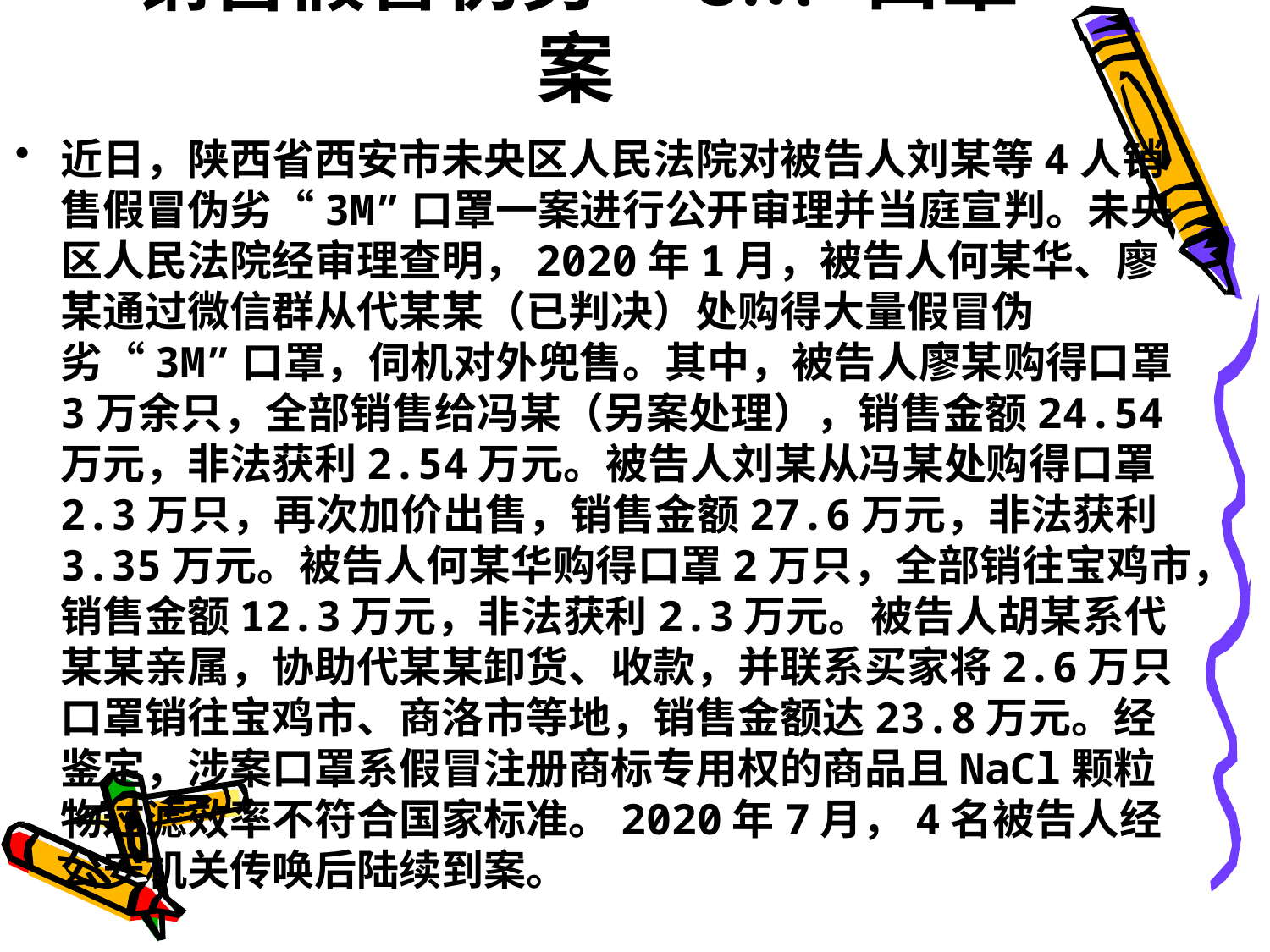

# 销售假冒伪劣“3M”口罩案
近日，陕西省西安市未央区人民法院对被告人刘某等4人销售假冒伪劣“3M”口罩一案进行公开审理并当庭宣判。未央区人民法院经审理查明，2020年1月，被告人何某华、廖某通过微信群从代某某（已判决）处购得大量假冒伪劣“3M”口罩，伺机对外兜售。其中，被告人廖某购得口罩3万余只，全部销售给冯某（另案处理），销售金额24.54万元，非法获利2.54万元。被告人刘某从冯某处购得口罩2.3万只，再次加价出售，销售金额27.6万元，非法获利3.35万元。被告人何某华购得口罩2万只，全部销往宝鸡市，销售金额12.3万元，非法获利2.3万元。被告人胡某系代某某亲属，协助代某某卸货、收款，并联系买家将2.6万只口罩销往宝鸡市、商洛市等地，销售金额达23.8万元。经鉴定，涉案口罩系假冒注册商标专用权的商品且NaCl颗粒物过滤效率不符合国家标准。2020年7月，4名被告人经公安机关传唤后陆续到案。